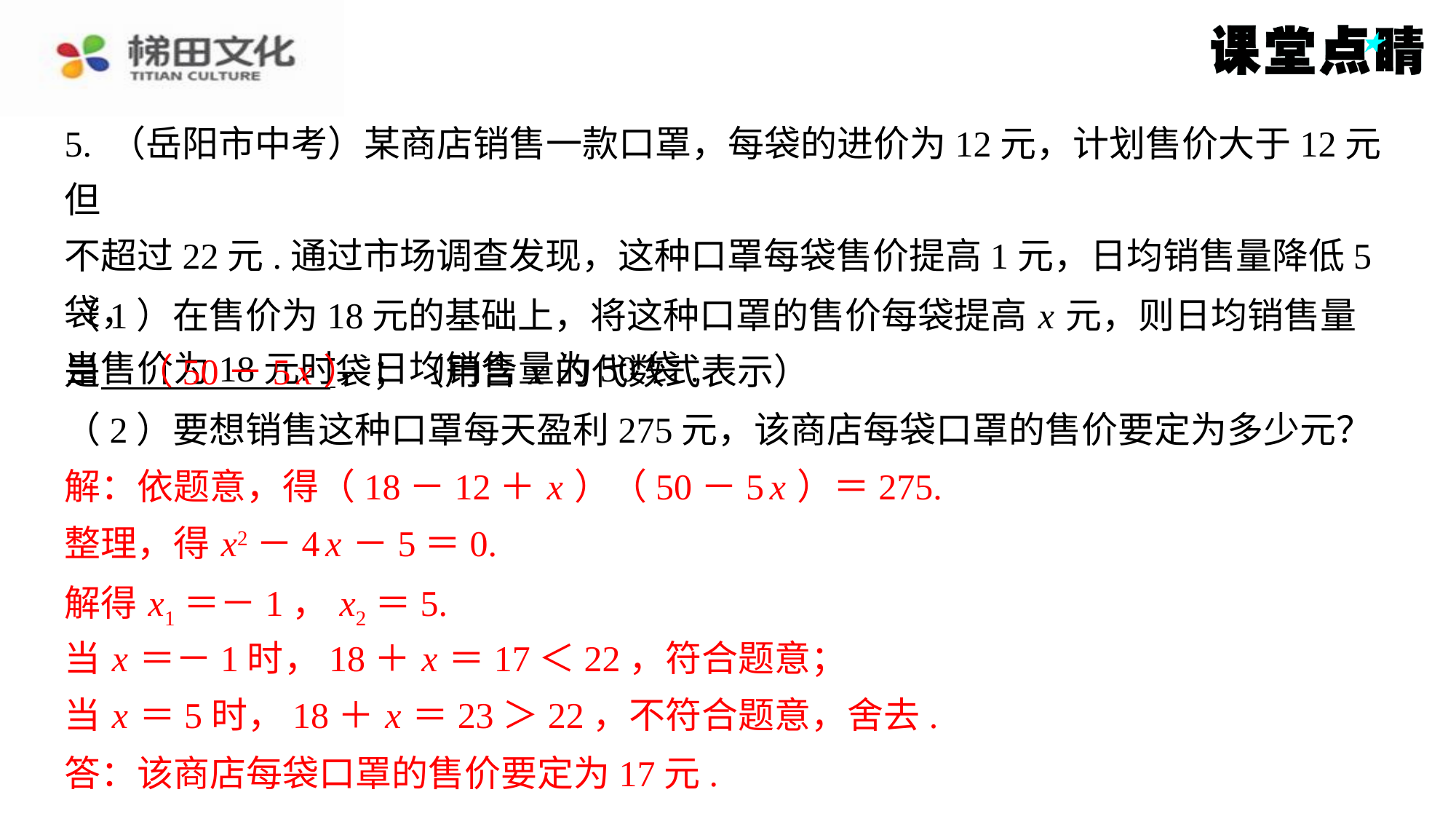

5. （岳阳市中考）某商店销售一款口罩，每袋的进价为12元，计划售价大于12元但
不超过22元.通过市场调查发现，这种口罩每袋售价提高1元，日均销售量降低5袋，
当售价为18元时，日均销售量为50袋.
（1）在售价为18元的基础上，将这种口罩的售价每袋提高 x 元，则日均销售量
是                                   袋；（用含 x 的代数式表示）
（50－5 x ）
（2）要想销售这种口罩每天盈利275元，该商店每袋口罩的售价要定为多少元？
解：依题意，得（18－12＋ x ）（50－5 x ）＝275.
解：依题意，得（18－12＋ x ）（50－5 x ）＝275.
整理，得 x2－4 x －5＝0.
整理，得 x2－4 x －5＝0.
解得 x1＝－1， x2＝5.
解得 x1＝－1， x2＝5.
当 x ＝－1时，18＋ x ＝17＜22，符合题意；
当 x ＝5时，18＋ x ＝23＞22，不符合题意，舍去.
当 x ＝－1时，18＋ x ＝17＜22，符合题意；
当 x ＝5时，18＋ x ＝23＞22，不符合题意，舍去.
答：该商店每袋口罩的售价要定为17元.
答：该商店每袋口罩的售价要定为17元.